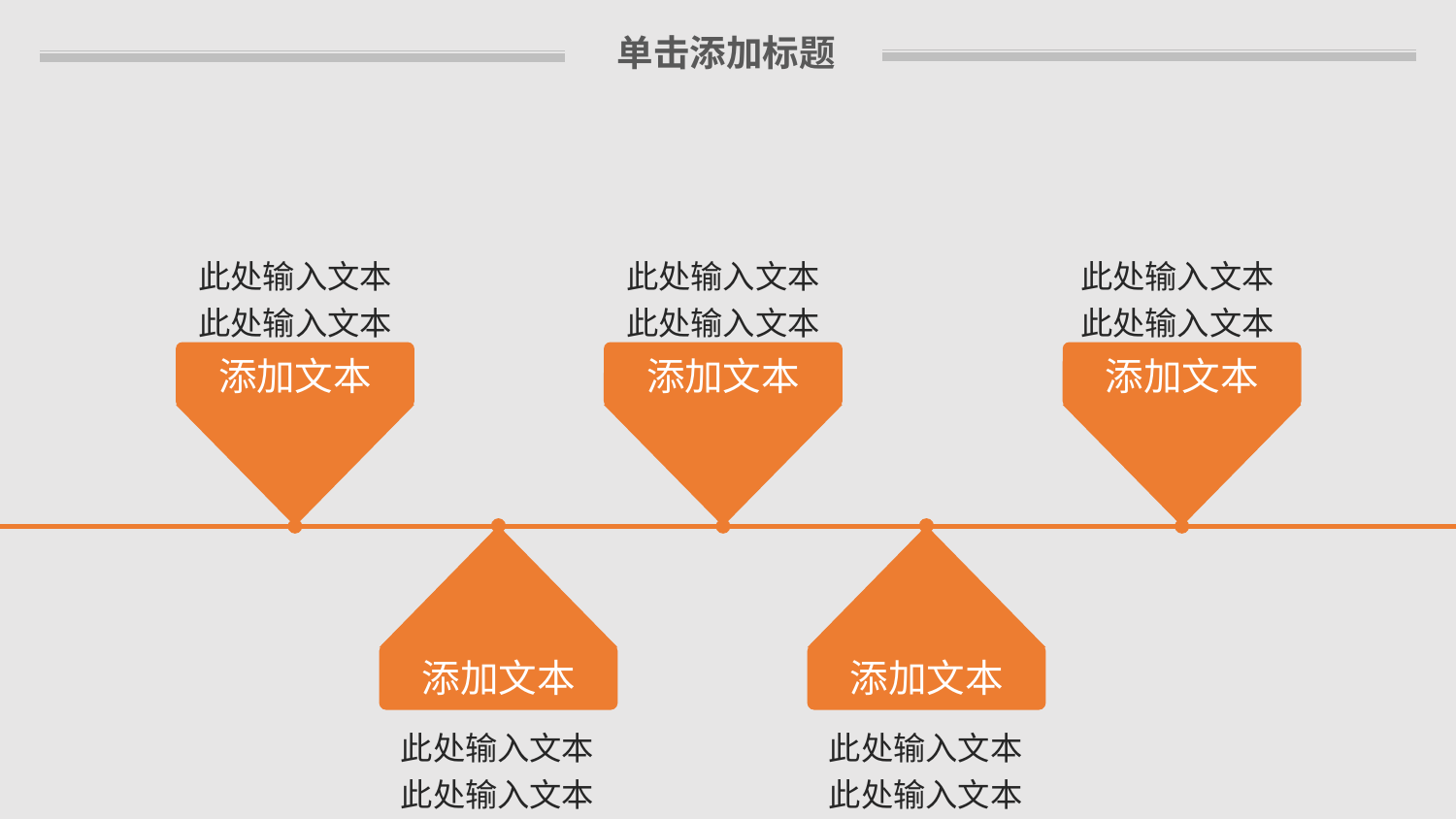

单击添加标题
此处输入文本
此处输入文本
此处输入文本
此处输入文本
此处输入文本
此处输入文本
添加文本

添加文本

添加文本

添加文本

添加文本
此处输入文本
此处输入文本
此处输入文本
此处输入文本